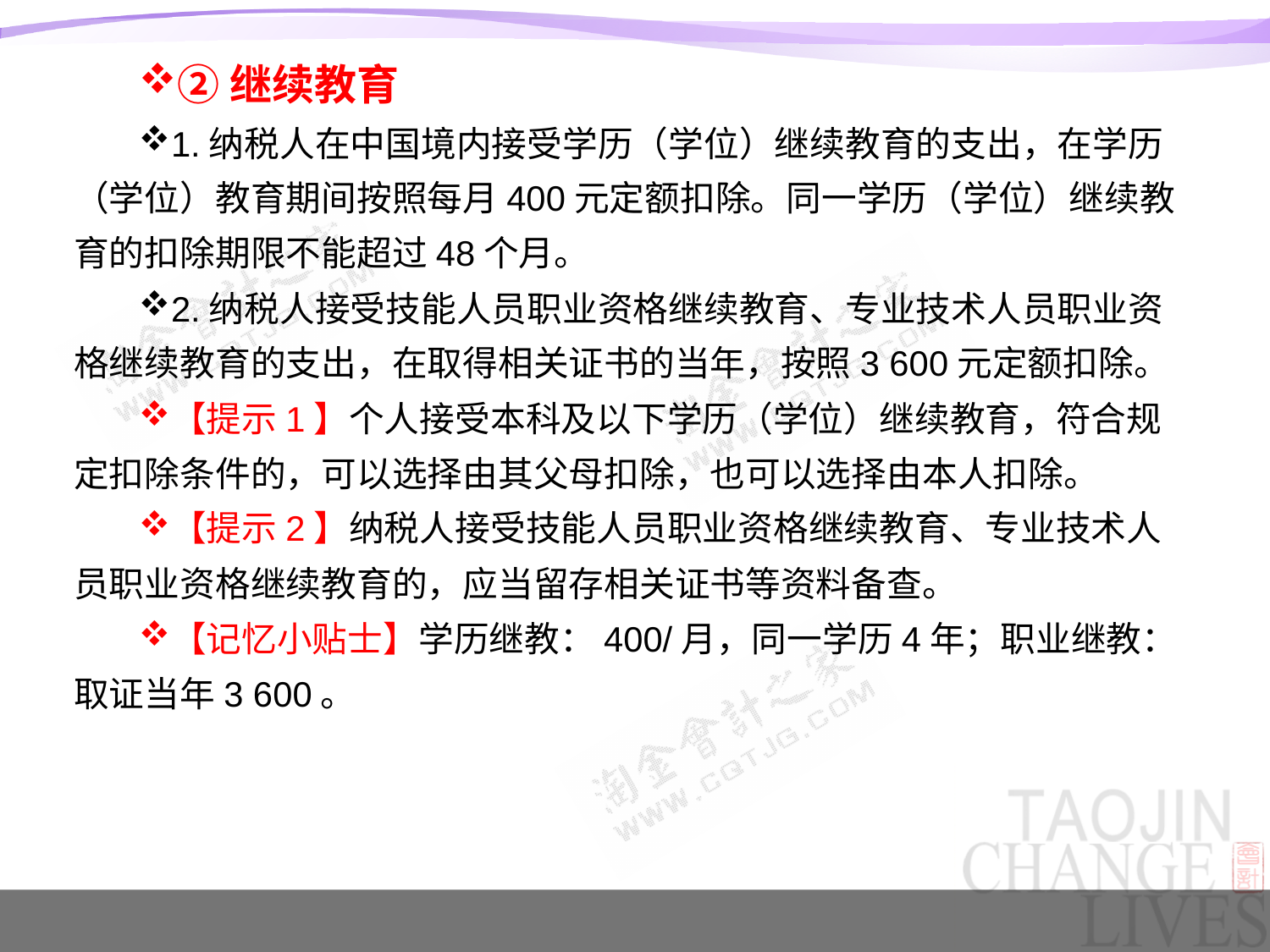

②继续教育
1.纳税人在中国境内接受学历（学位）继续教育的支出，在学历（学位）教育期间按照每月400元定额扣除。同一学历（学位）继续教育的扣除期限不能超过48个月。
2.纳税人接受技能人员职业资格继续教育、专业技术人员职业资格继续教育的支出，在取得相关证书的当年，按照3 600元定额扣除。
【提示1】个人接受本科及以下学历（学位）继续教育，符合规定扣除条件的，可以选择由其父母扣除，也可以选择由本人扣除。
【提示2】纳税人接受技能人员职业资格继续教育、专业技术人员职业资格继续教育的，应当留存相关证书等资料备查。
【记忆小贴士】学历继教：400/月，同一学历4年；职业继教：取证当年3 600。